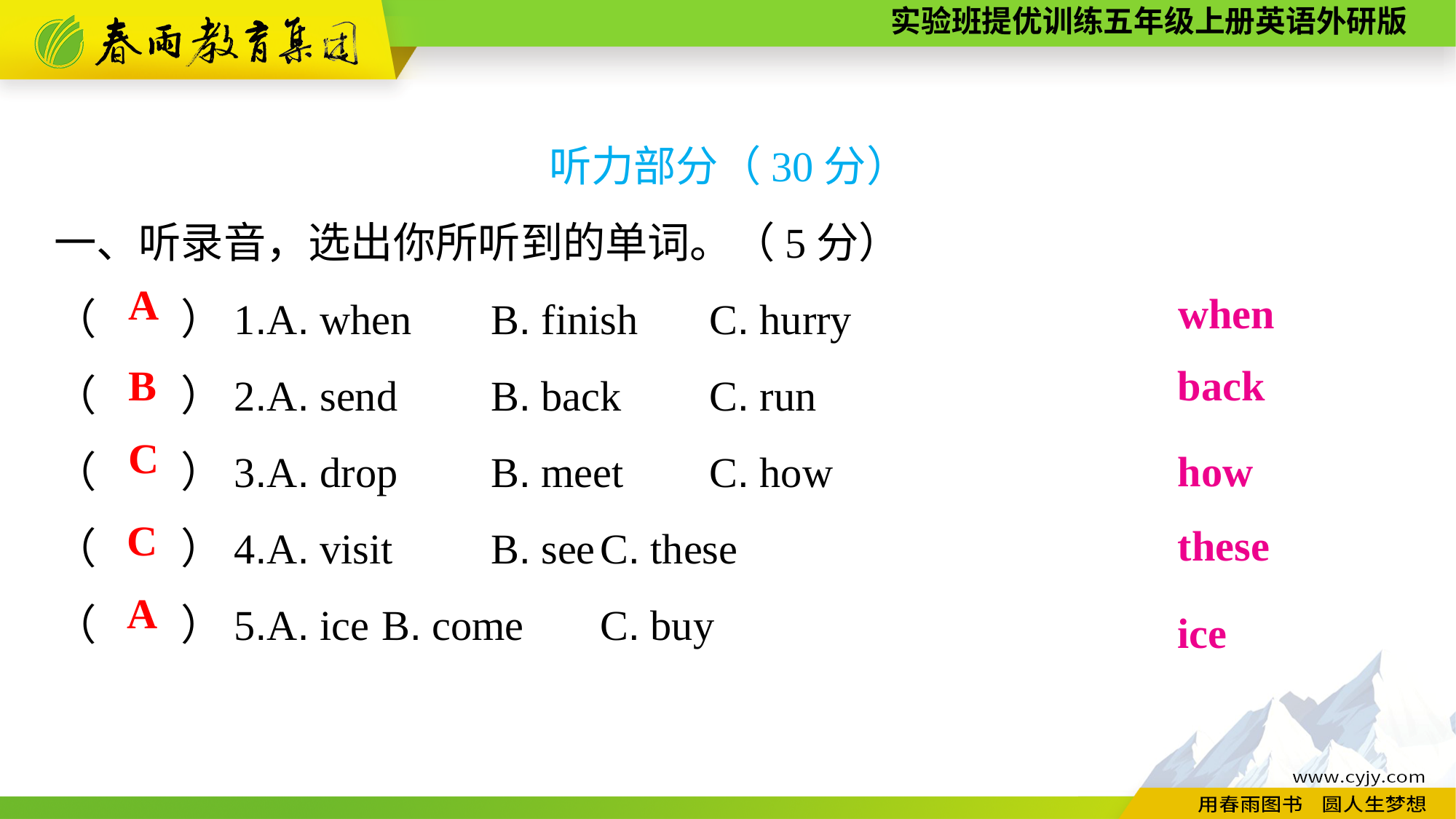

听力部分（30分）
一、听录音，选出你所听到的单词。（5分）
（　　）1.A. when	B. finish	C. hurry
（　　）2.A. send	B. back	C. run
（　　）3.A. drop	B. meet	C. how
（　　）4.A. visit	B. see	C. these
（　　）5.A. ice	B. come	C. buy
A
when
B
back
how
C
C
these
ice
A